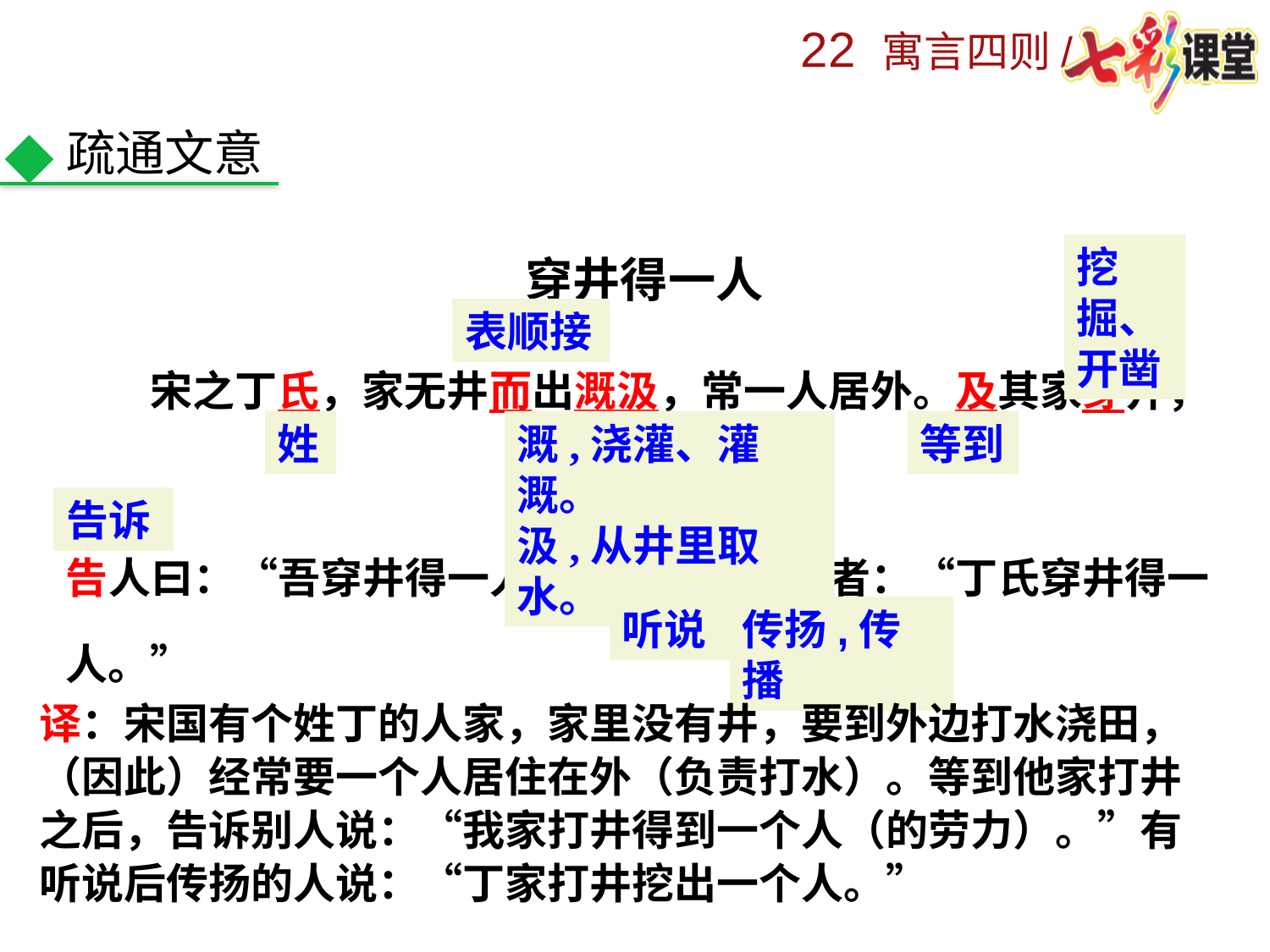

疏通文意

穿井得一人
　　宋之丁氏，家无井而出溉汲，常一人居外。及其家穿井，

告人曰：“吾穿井得一人。”有闻而传之者：“丁氏穿井得一人。”
挖掘、开凿
表顺接
姓
溉,浇灌、灌溉。
汲,从井里取水。
等到
告诉
听说
传扬,传播
译：宋国有个姓丁的人家，家里没有井，要到外边打水浇田，（因此）经常要一个人居住在外（负责打水）。等到他家打井之后，告诉别人说：“我家打井得到一个人（的劳力）。”有听说后传扬的人说：“丁家打井挖出一个人。”